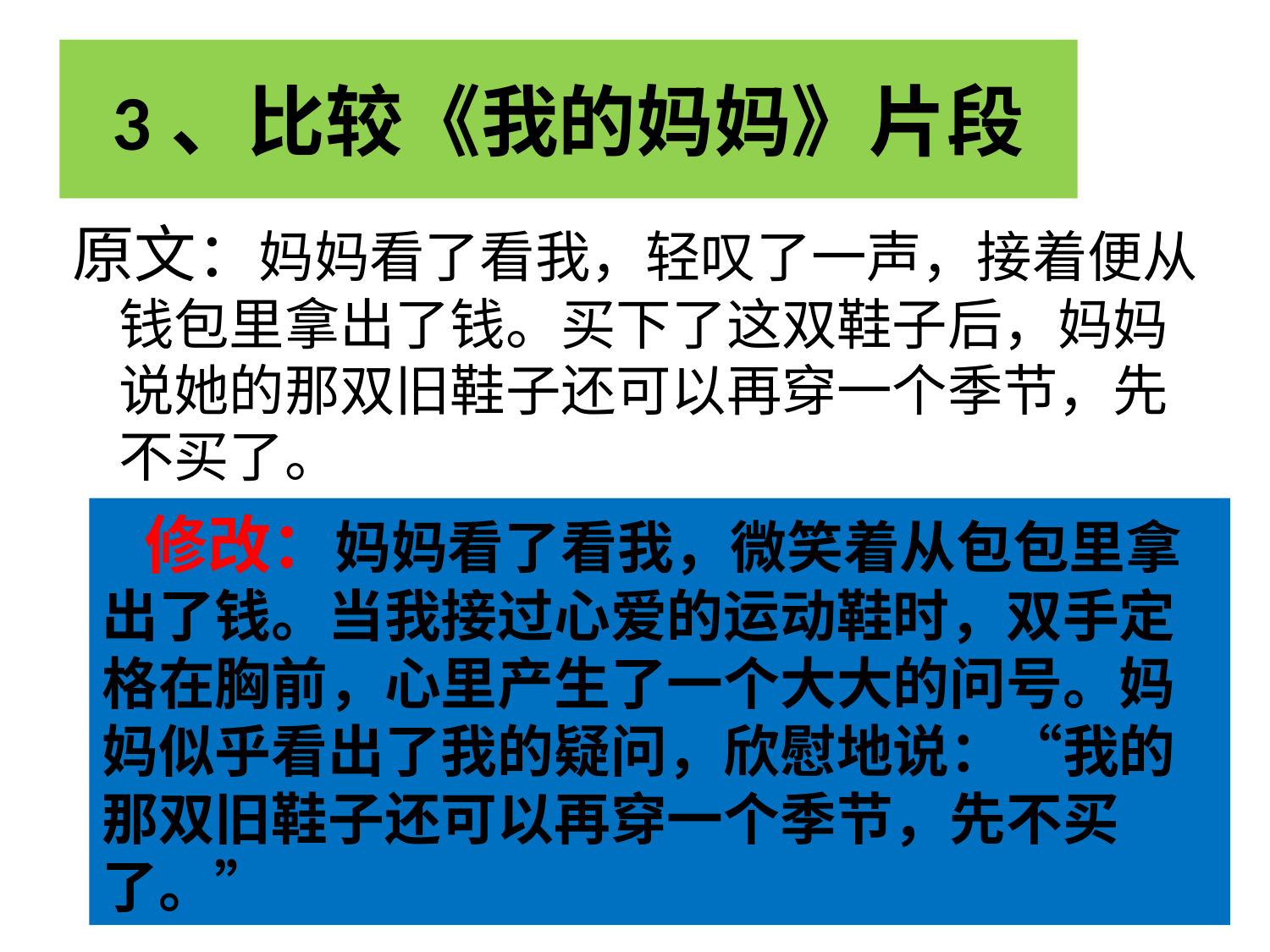

# 3、比较《我的妈妈》片段
原文：妈妈看了看我，轻叹了一声，接着便从钱包里拿出了钱。买下了这双鞋子后，妈妈说她的那双旧鞋子还可以再穿一个季节，先不买了。

修改：妈妈看了看我，微笑着从包包里拿出了钱。当我接过心爱的运动鞋时，双手定格在胸前，心里产生了一个大大的问号。妈妈似乎看出了我的疑问，欣慰地说：“我的那双旧鞋子还可以再穿一个季节，先不买了。”